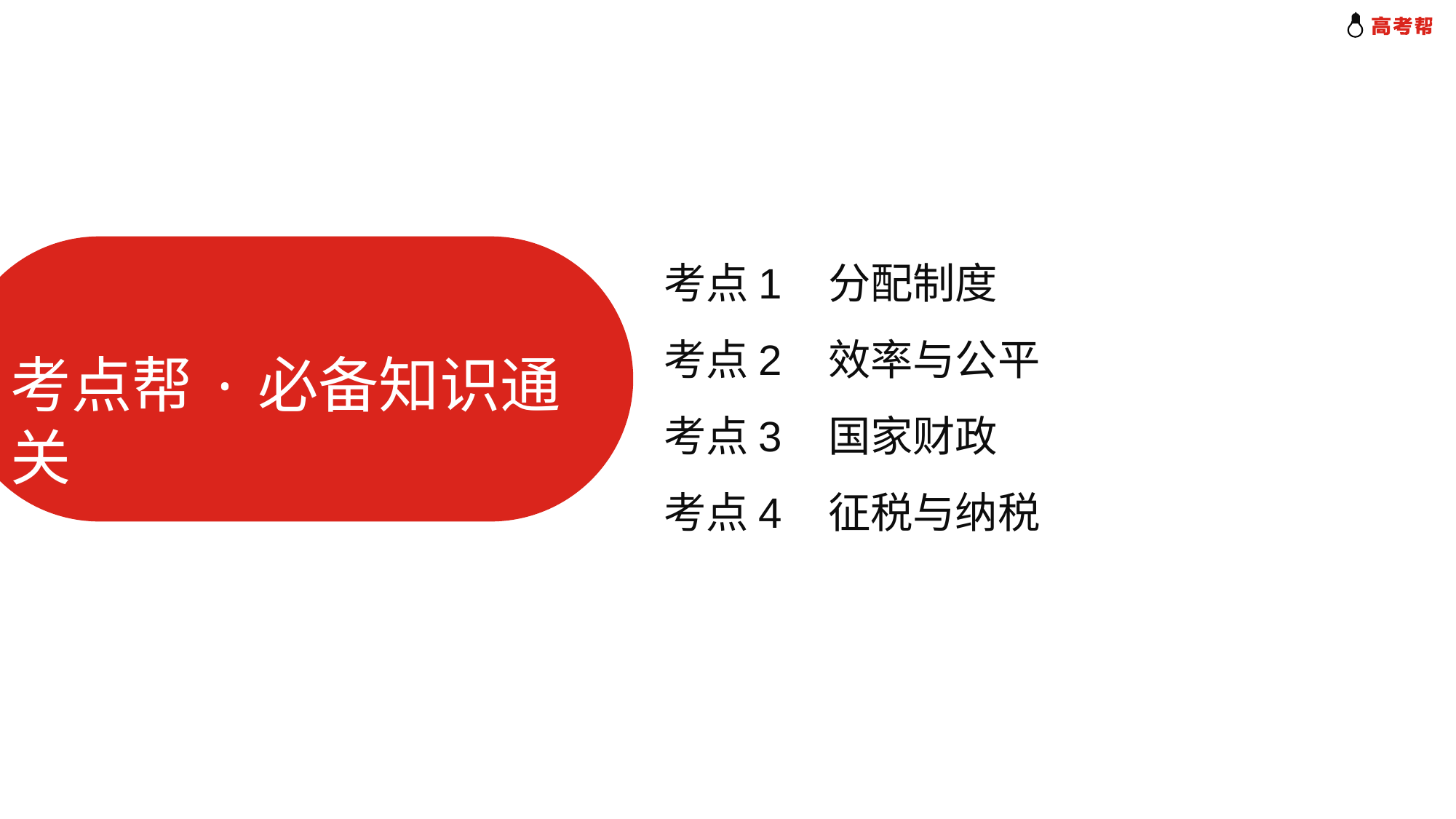

考点1   分配制度
考点2   效率与公平
考点3   国家财政
考点4   征税与纳税
考点帮·必备知识通关